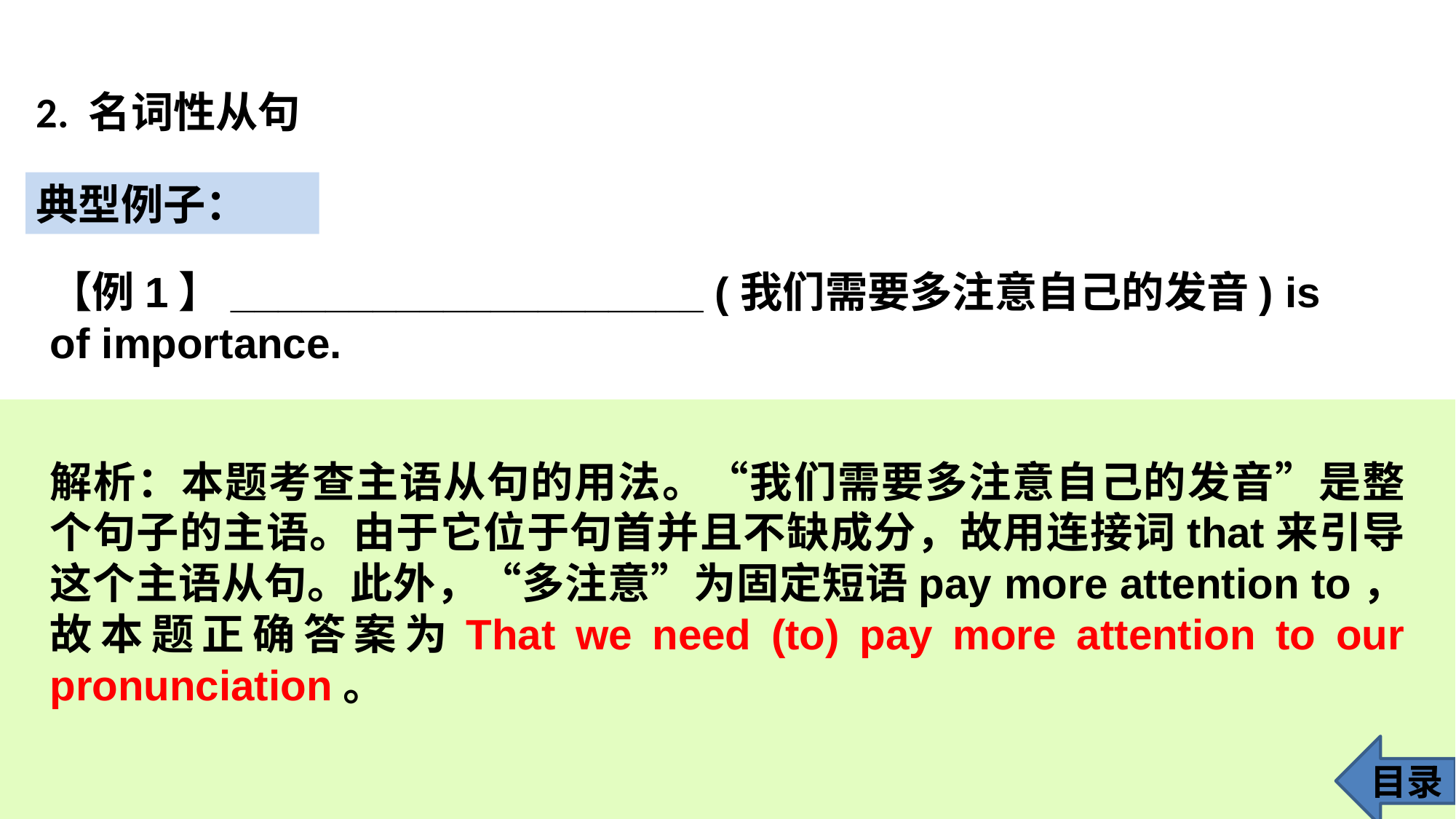

2. 名词性从句
典型例子：
【例1】____________________ (我们需要多注意自己的发音) is of importance.

解析：本题考查主语从句的用法。“我们需要多注意自己的发音”是整个句子的主语。由于它位于句首并且不缺成分，故用连接词that来引导这个主语从句。此外，“多注意”为固定短语pay more attention to，故本题正确答案为That we need (to) pay more attention to our pronunciation。
目录
21